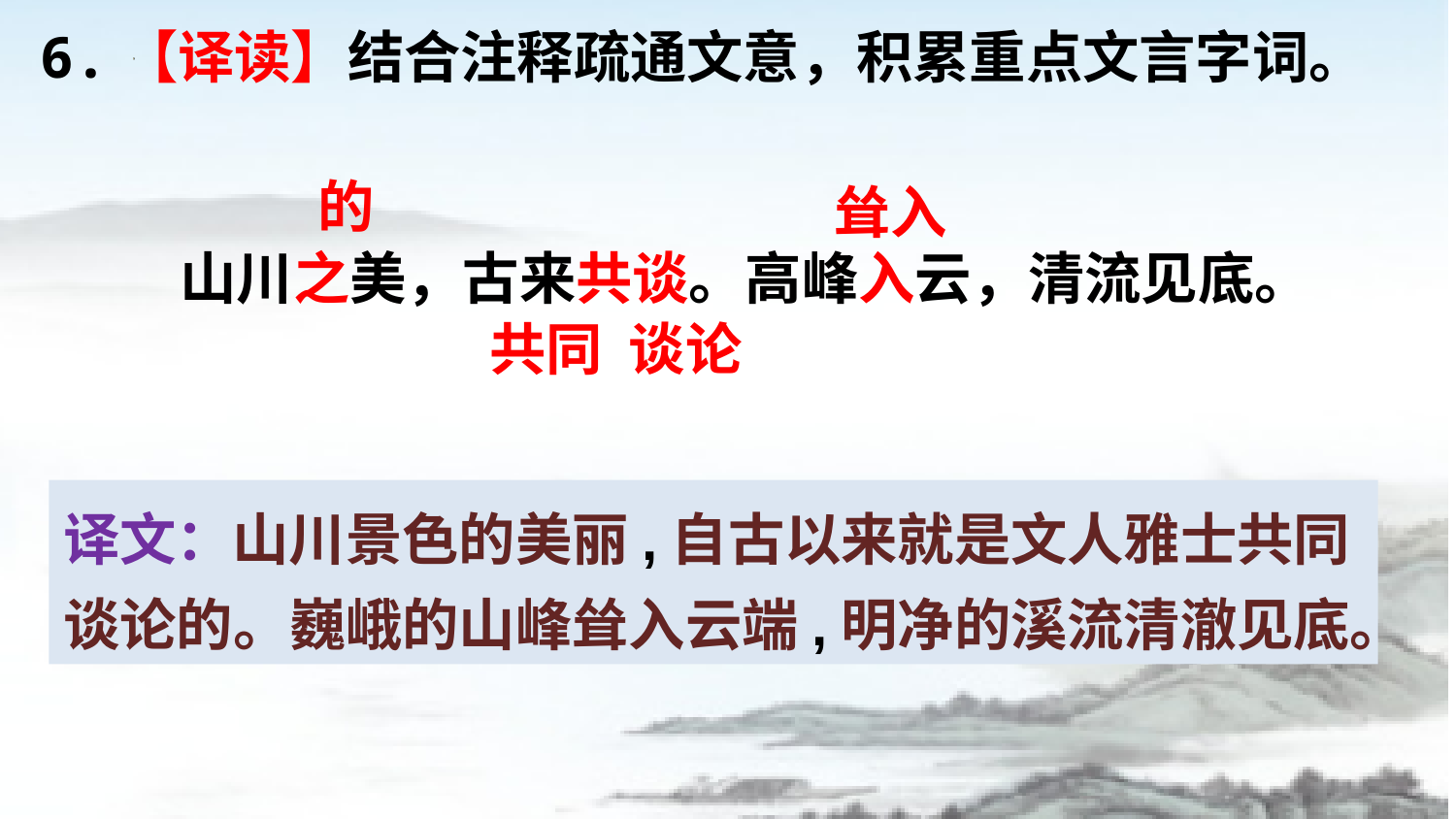

6.【译读】结合注释疏通文意，积累重点文言字词。
的
耸入
山川之美，古来共谈。高峰入云，清流见底。

共同  谈论
译文：山川景色的美丽,自古以来就是文人雅士共同谈论的。巍峨的山峰耸入云端,明净的溪流清澈见底。